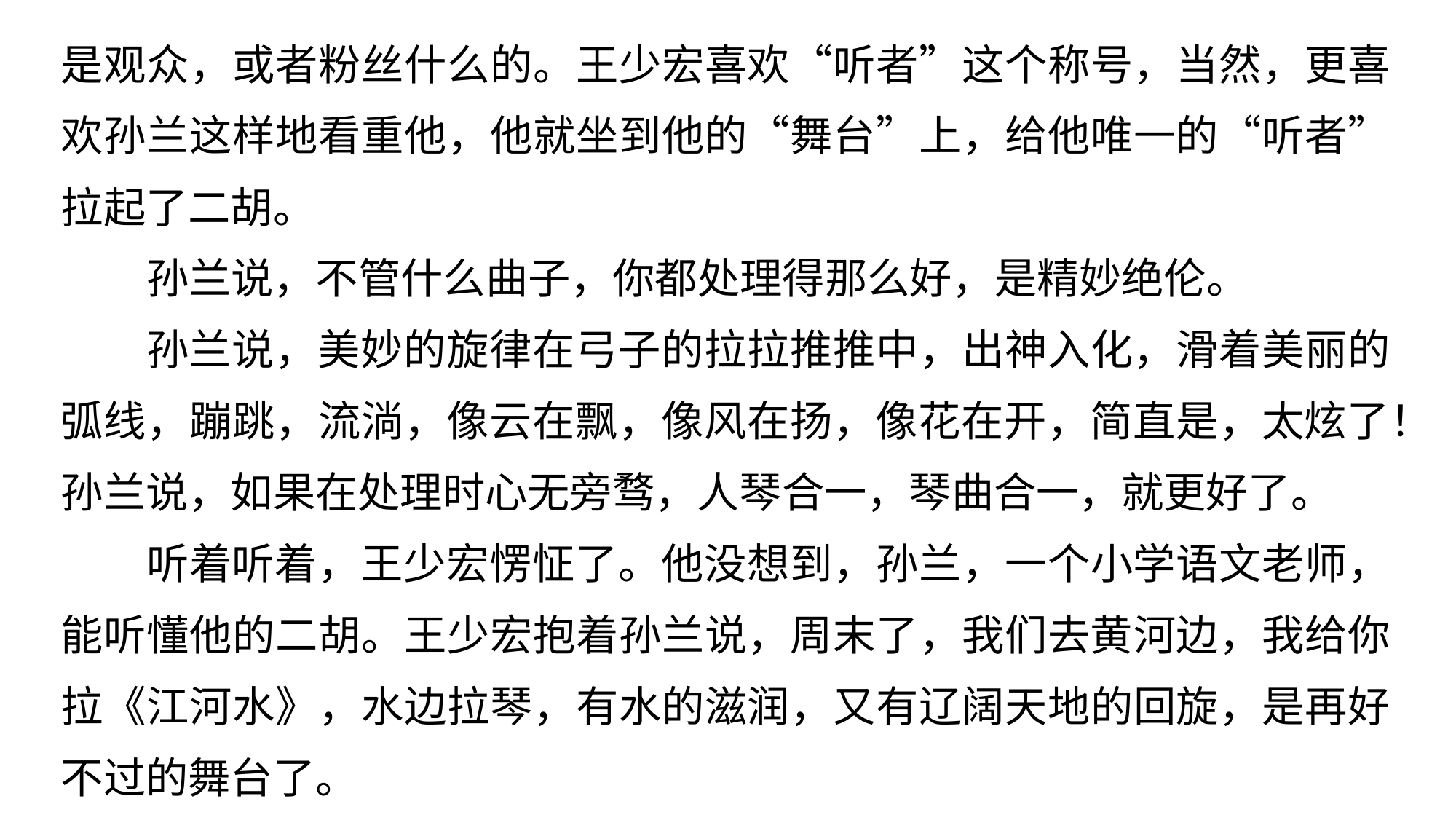

是观众，或者粉丝什么的。王少宏喜欢“听者”这个称号，当然，更喜欢孙兰这样地看重他，他就坐到他的“舞台”上，给他唯一的“听者”拉起了二胡。
孙兰说，不管什么曲子，你都处理得那么好，是精妙绝伦。
孙兰说，美妙的旋律在弓子的拉拉推推中，出神入化，滑着美丽的弧线，蹦跳，流淌，像云在飘，像风在扬，像花在开，简直是，太炫了！孙兰说，如果在处理时心无旁骛，人琴合一，琴曲合一，就更好了。
听着听着，王少宏愣怔了。他没想到，孙兰，一个小学语文老师，能听懂他的二胡。王少宏抱着孙兰说，周末了，我们去黄河边，我给你拉《江河水》，水边拉琴，有水的滋润，又有辽阔天地的回旋，是再好不过的舞台了。